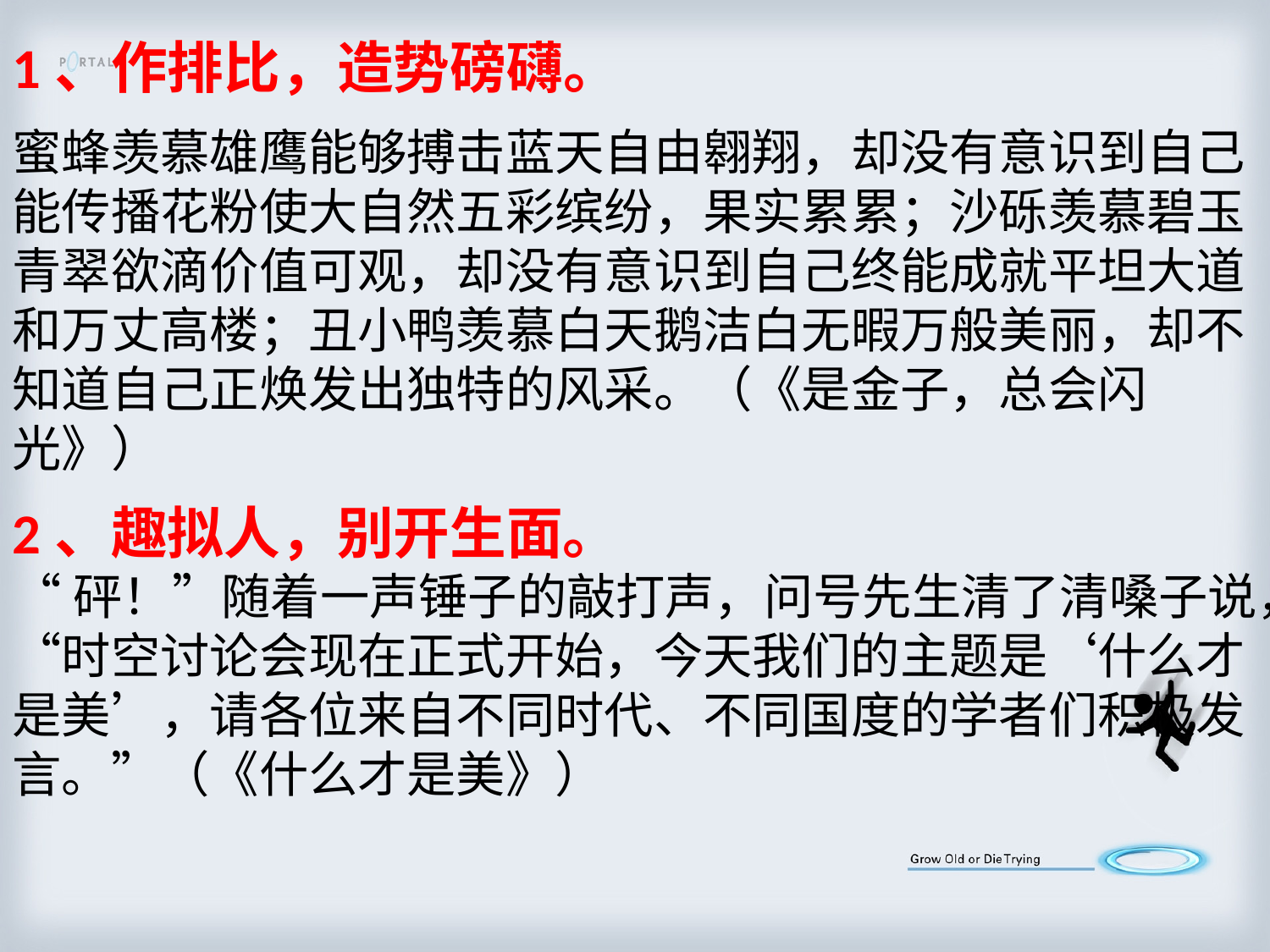

1、作排比，造势磅礴。
蜜蜂羡慕雄鹰能够搏击蓝天自由翱翔，却没有意识到自己能传播花粉使大自然五彩缤纷，果实累累；沙砾羡慕碧玉青翠欲滴价值可观，却没有意识到自己终能成就平坦大道和万丈高楼；丑小鸭羡慕白天鹅洁白无暇万般美丽，却不知道自己正焕发出独特的风采。（《是金子，总会闪光》）
2、趣拟人，别开生面。
“砰！”随着一声锤子的敲打声，问号先生清了清嗓子说，“时空讨论会现在正式开始，今天我们的主题是‘什么才是美’，请各位来自不同时代、不同国度的学者们积极发言。”（《什么才是美》）